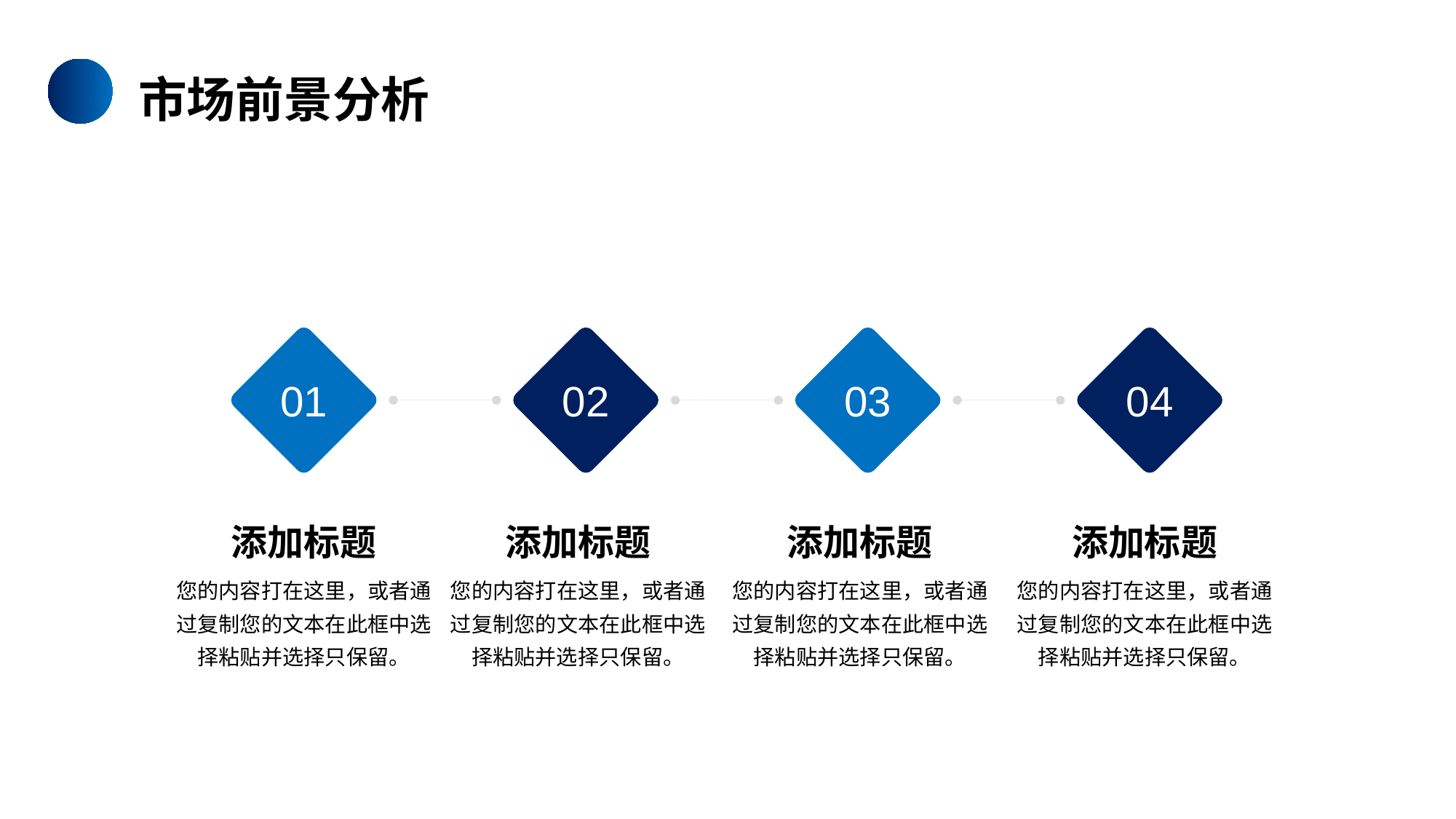

市场前景分析

01
02
03
04
添加标题
添加标题
添加标题
添加标题
您的内容打在这里，或者通过复制您的文本在此框中选择粘贴并选择只保留。
您的内容打在这里，或者通过复制您的文本在此框中选择粘贴并选择只保留。
您的内容打在这里，或者通过复制您的文本在此框中选择粘贴并选择只保留。
您的内容打在这里，或者通过复制您的文本在此框中选择粘贴并选择只保留。